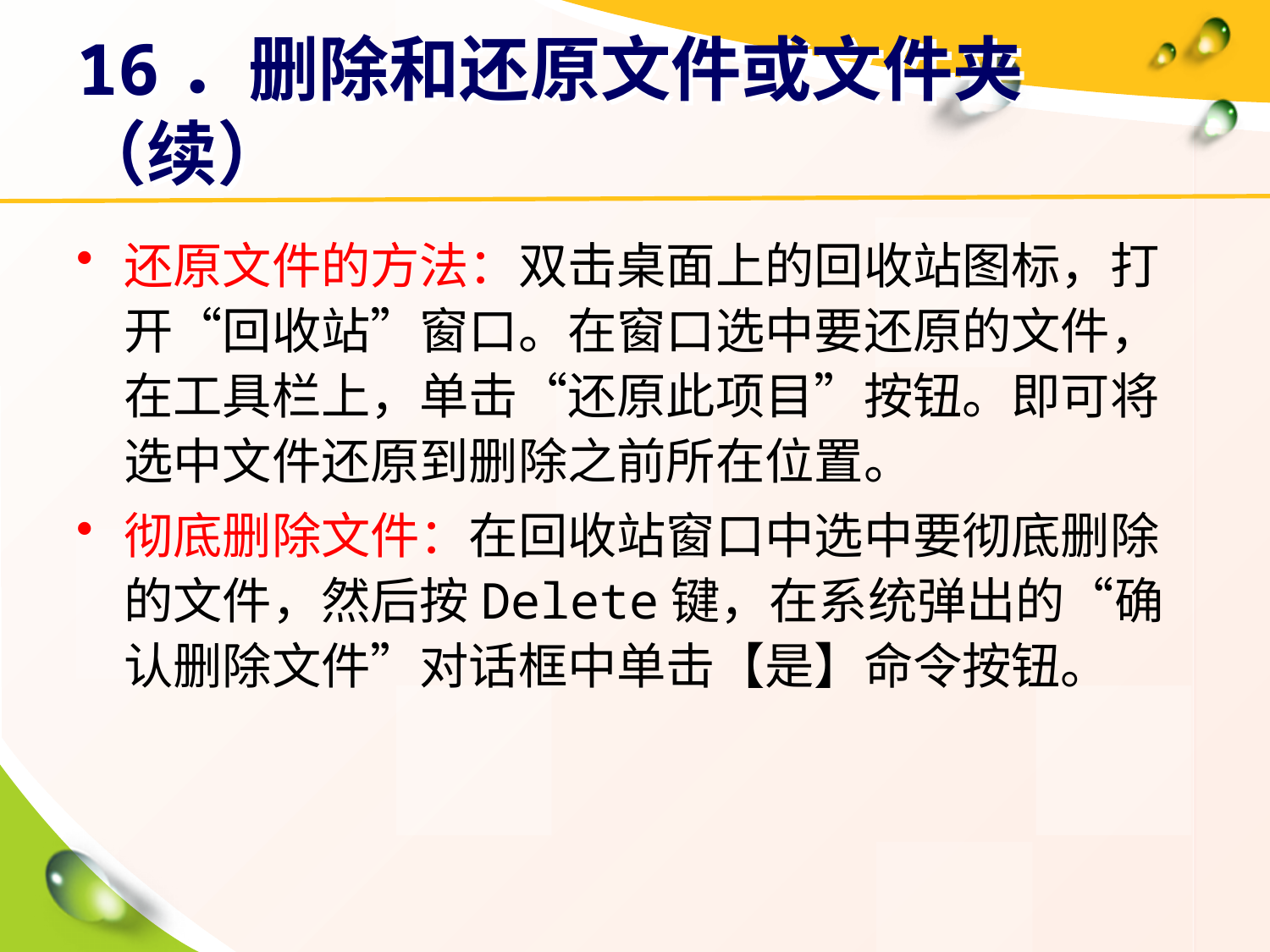

# 16．删除和还原文件或文件夹（续）
还原文件的方法：双击桌面上的回收站图标，打开“回收站”窗口。在窗口选中要还原的文件，在工具栏上，单击“还原此项目”按钮。即可将选中文件还原到删除之前所在位置。
彻底删除文件：在回收站窗口中选中要彻底删除的文件，然后按Delete键，在系统弹出的“确认删除文件”对话框中单击【是】命令按钮。